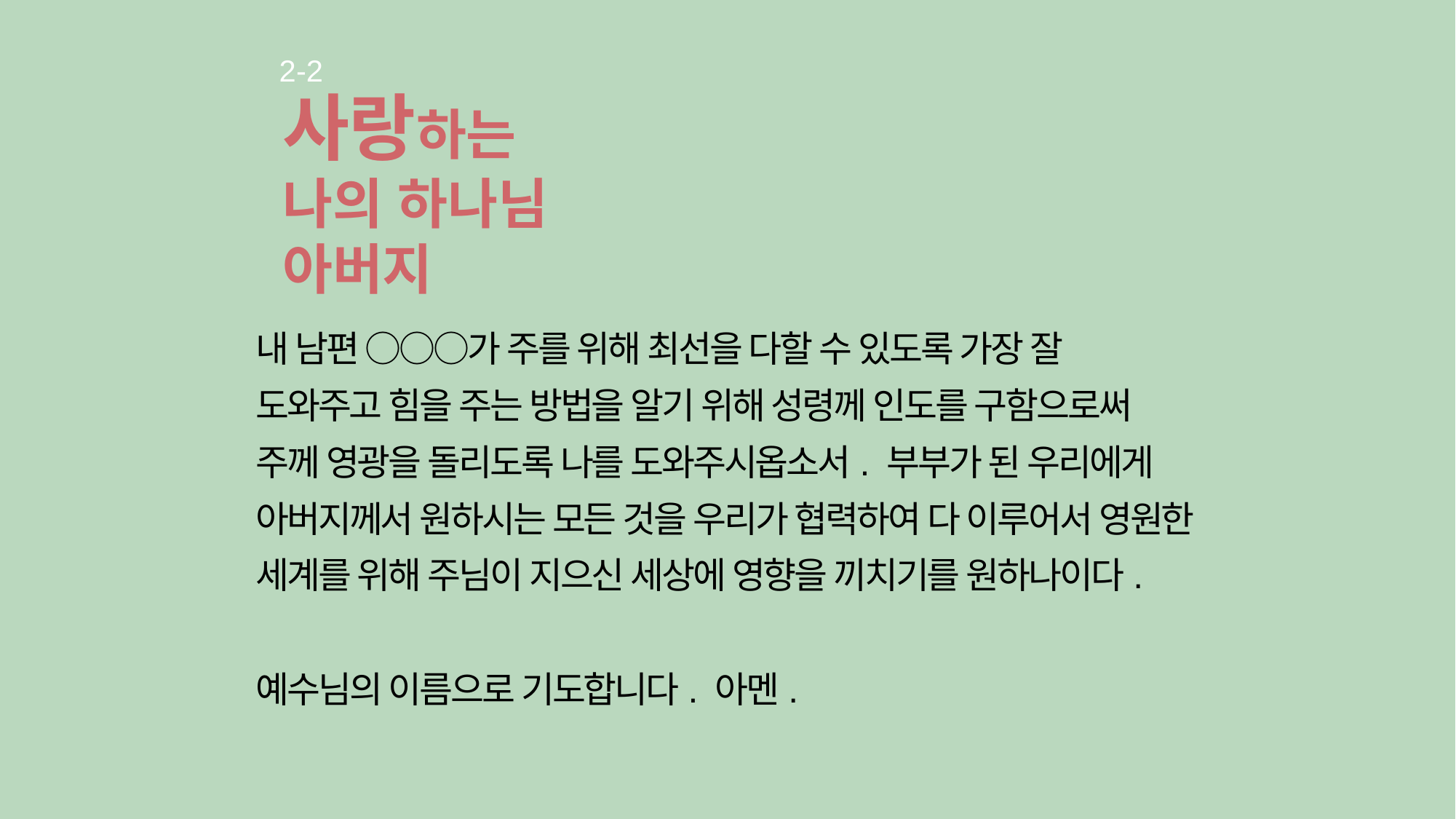

2-2
사랑하는
나의 하나님
아버지
내 남편 ○○○가 주를 위해 최선을 다할 수 있도록 가장 잘
도와주고 힘을 주는 방법을 알기 위해 성령께 인도를 구함으로써 주께 영광을 돌리도록 나를 도와주시옵소서. 부부가 된 우리에게 아버지께서 원하시는 모든 것을 우리가 협력하여 다 이루어서 영원한 세계를 위해 주님이 지으신 세상에 영향을 끼치기를 원하나이다.

예수님의 이름으로 기도합니다. 아멘.